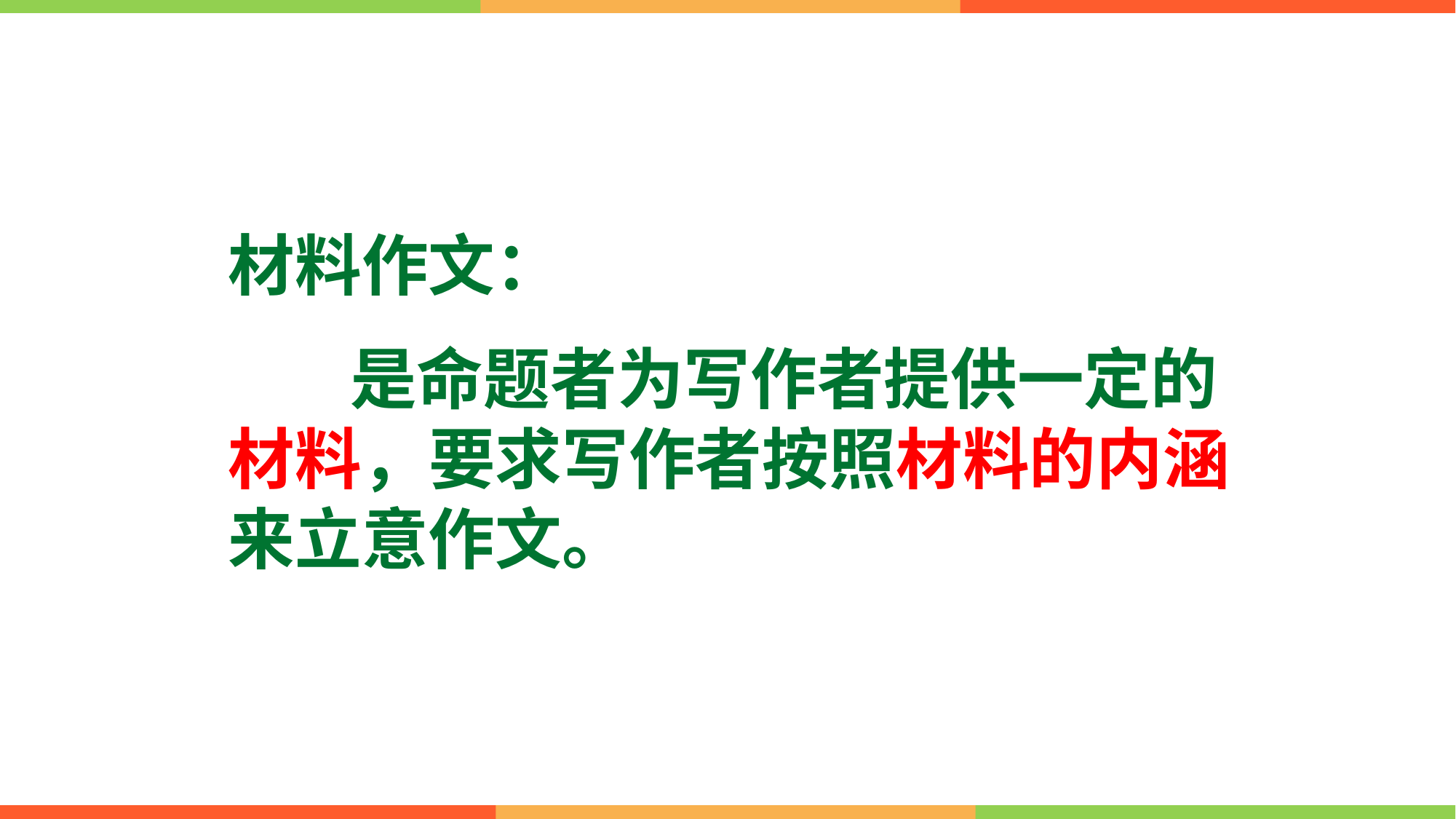

材料作文：
       是命题者为写作者提供一定的材料，要求写作者按照材料的内涵来立意作文。